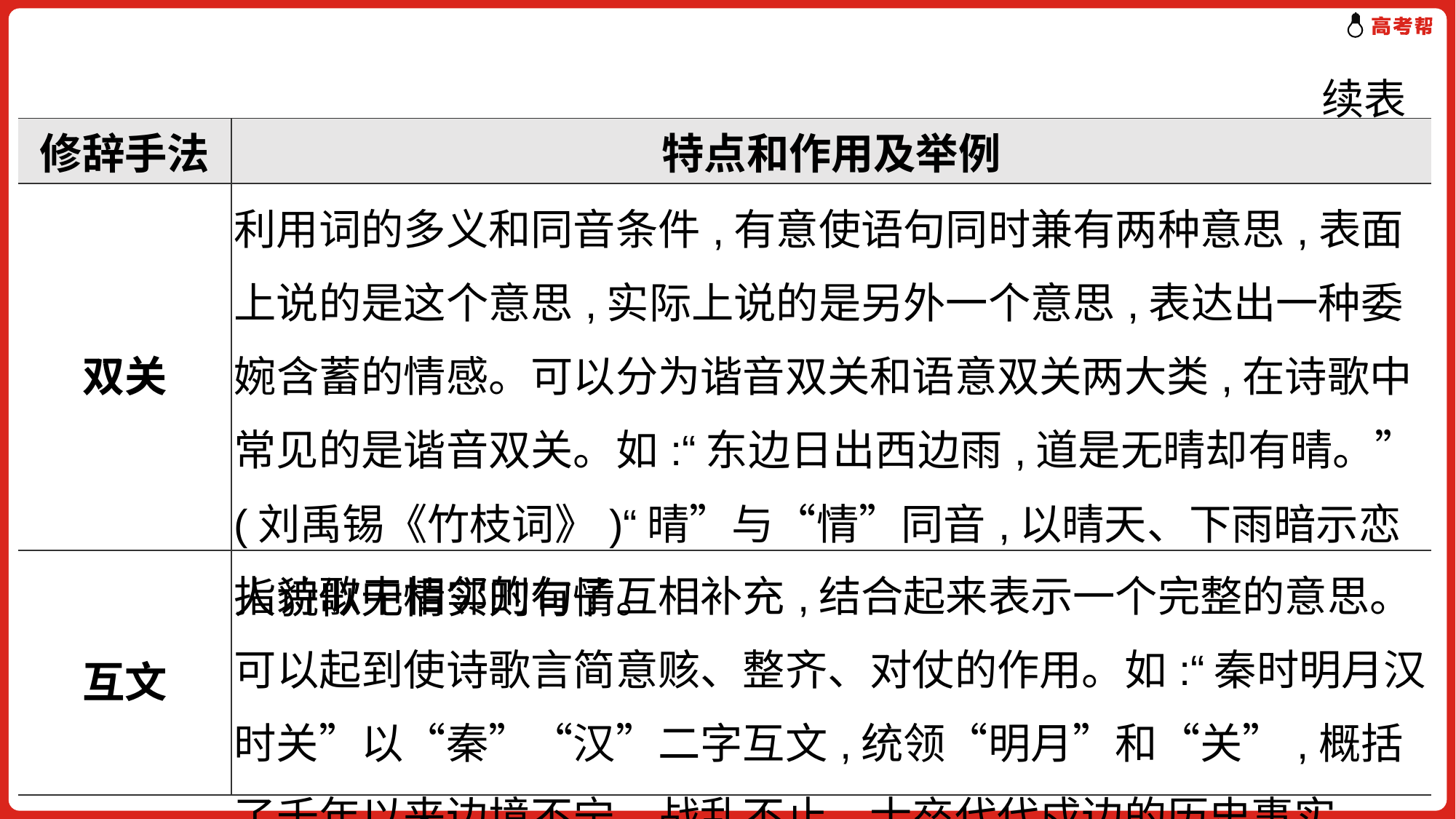

续表
| 修辞手法 | 特点和作用及举例 |
| --- | --- |
| 双关 | 利用词的多义和同音条件,有意使语句同时兼有两种意思,表面上说的是这个意思,实际上说的是另外一个意思,表达出一种委婉含蓄的情感。可以分为谐音双关和语意双关两大类,在诗歌中常见的是谐音双关。如:“东边日出西边雨,道是无晴却有晴。”(刘禹锡《竹枝词》)“晴”与“情”同音,以晴天、下雨暗示恋人貌似无情实则有情。 |
| 互文 | 指诗歌中相邻的句子互相补充,结合起来表示一个完整的意思。可以起到使诗歌言简意赅、整齐、对仗的作用。如:“秦时明月汉时关”以“秦”“汉”二字互文,统领“明月”和“关”,概括了千年以来边境不宁、战乱不止、士卒代代戍边的历史事实。 |